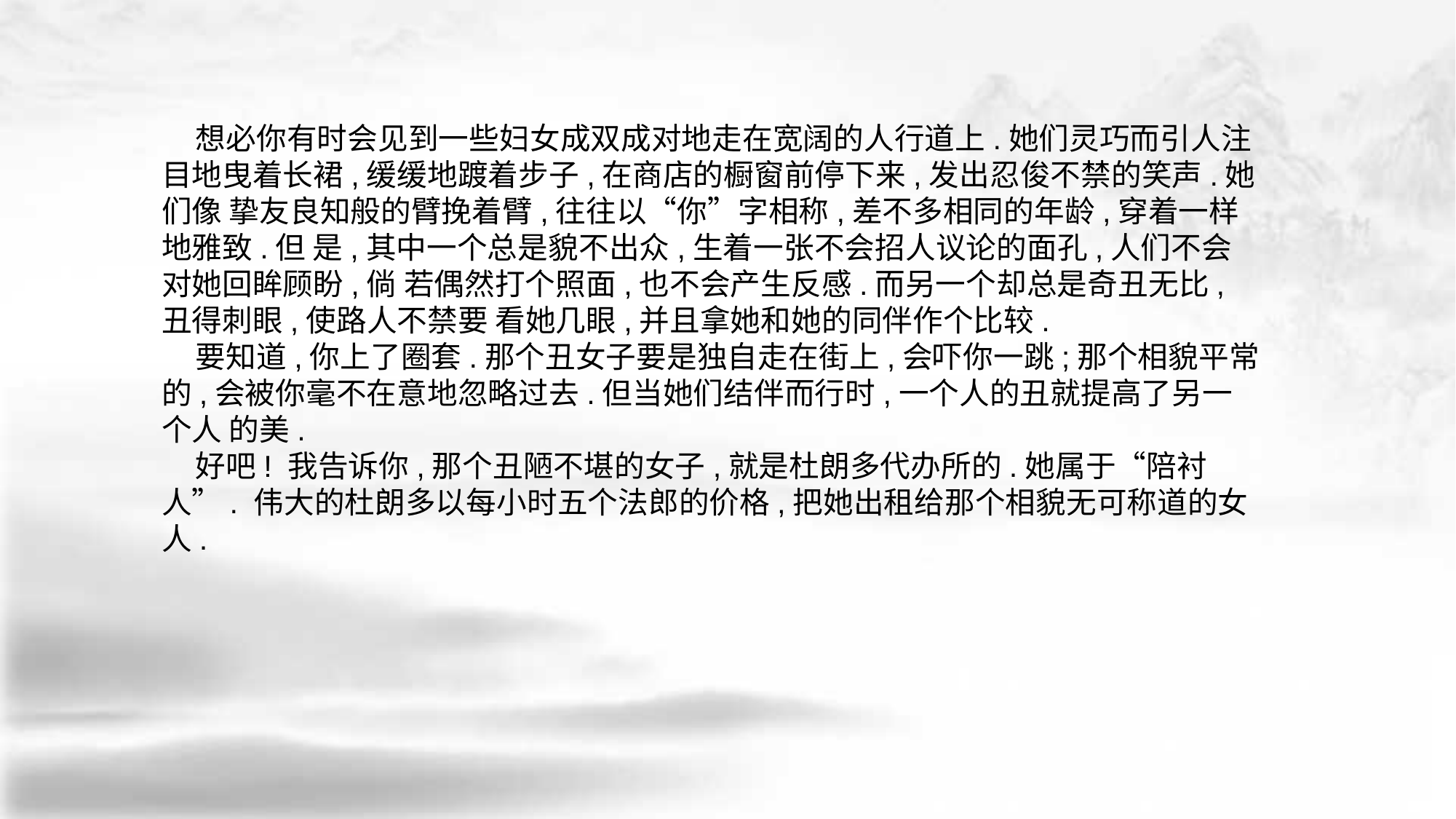

想必你有时会见到一些妇女成双成对地走在宽阔的人行道上.她们灵巧而引人注目地曳着长裙,缓缓地踱着步子,在商店的橱窗前停下来,发出忍俊不禁的笑声.她们像 挚友良知般的臂挽着臂,往往以“你”字相称,差不多相同的年龄,穿着一样地雅致.但 是,其中一个总是貌不出众,生着一张不会招人议论的面孔,人们不会对她回眸顾盼,倘 若偶然打个照面,也不会产生反感.而另一个却总是奇丑无比,丑得刺眼,使路人不禁要 看她几眼,并且拿她和她的同伴作个比较.
    要知道,你上了圈套.那个丑女子要是独自走在街上,会吓你一跳;那个相貌平常 的,会被你毫不在意地忽略过去.但当她们结伴而行时,一个人的丑就提高了另一个人 的美.
    好吧! 我告诉你,那个丑陋不堪的女子,就是杜朗多代办所的.她属于“陪衬人”. 伟大的杜朗多以每小时五个法郎的价格,把她出租给那个相貌无可称道的女人.